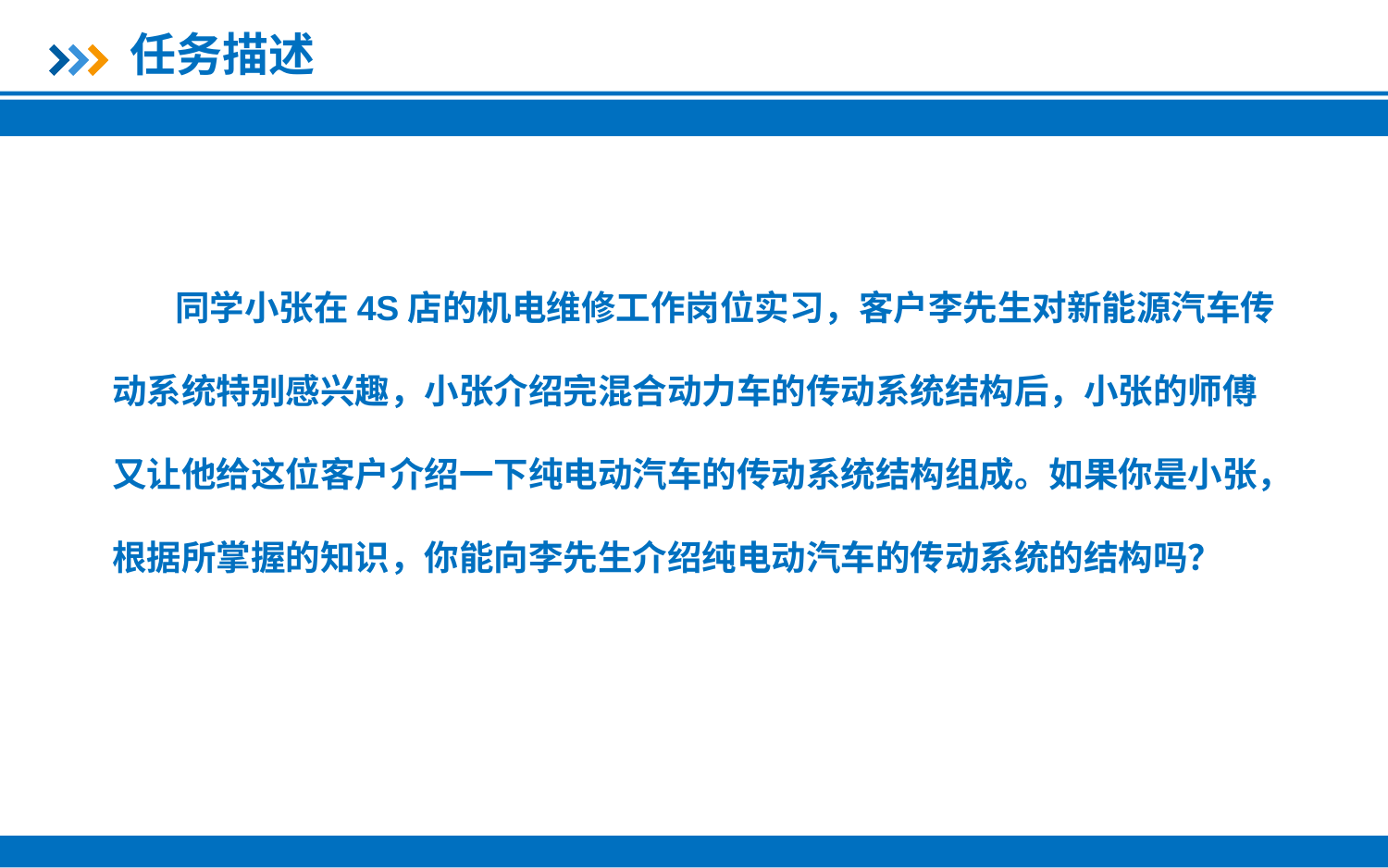

任务描述
       同学小张在4S店的机电维修工作岗位实习，客户李先生对新能源汽车传动系统特别感兴趣，小张介绍完混合动力车的传动系统结构后，小张的师傅又让他给这位客户介绍一下纯电动汽车的传动系统结构组成。如果你是小张，根据所掌握的知识，你能向李先生介绍纯电动汽车的传动系统的结构吗？